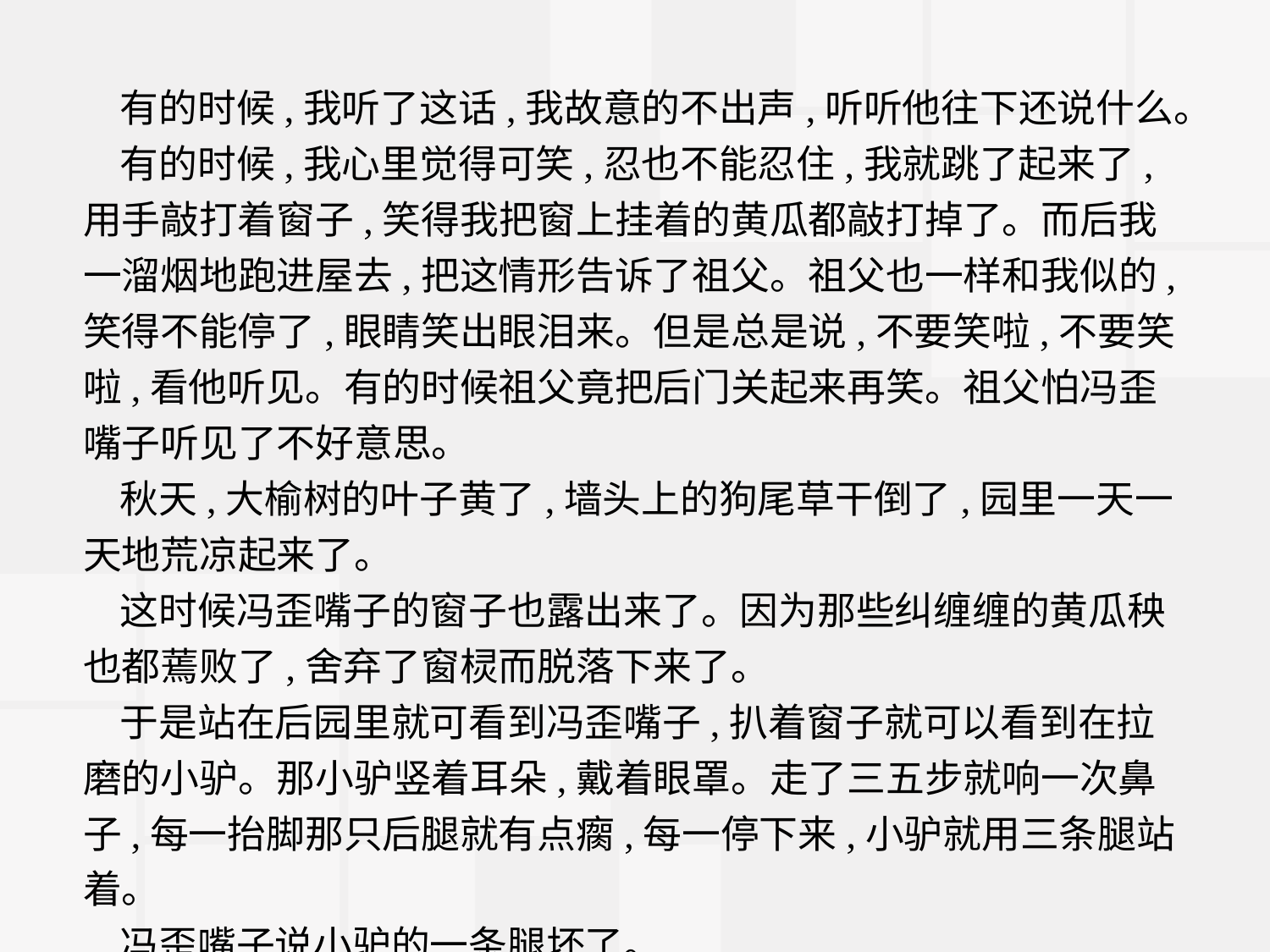

有的时候,我听了这话,我故意的不出声,听听他往下还说什么。
有的时候,我心里觉得可笑,忍也不能忍住,我就跳了起来了,用手敲打着窗子,笑得我把窗上挂着的黄瓜都敲打掉了。而后我一溜烟地跑进屋去,把这情形告诉了祖父。祖父也一样和我似的,笑得不能停了,眼睛笑出眼泪来。但是总是说,不要笑啦,不要笑啦,看他听见。有的时候祖父竟把后门关起来再笑。祖父怕冯歪嘴子听见了不好意思。
秋天,大榆树的叶子黄了,墙头上的狗尾草干倒了,园里一天一天地荒凉起来了。
这时候冯歪嘴子的窗子也露出来了。因为那些纠缠缠的黄瓜秧也都蔫败了,舍弃了窗棂而脱落下来了。
于是站在后园里就可看到冯歪嘴子,扒着窗子就可以看到在拉磨的小驴。那小驴竖着耳朵,戴着眼罩。走了三五步就响一次鼻子,每一抬脚那只后腿就有点瘸,每一停下来,小驴就用三条腿站着。
冯歪嘴子说小驴的一条腿坏了。